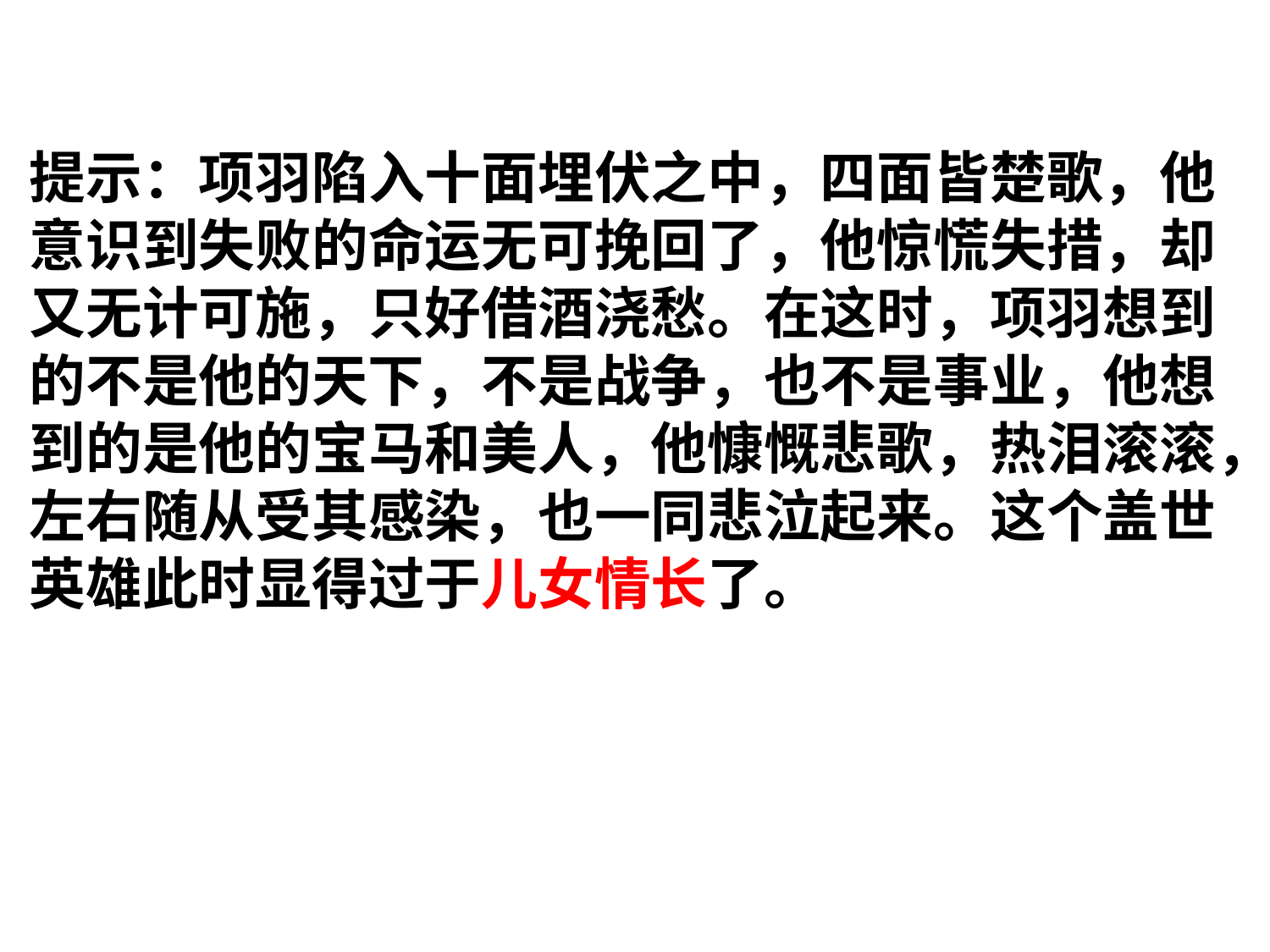

提示：项羽陷入十面埋伏之中，四面皆楚歌，他
意识到失败的命运无可挽回了，他惊慌失措，却
又无计可施，只好借酒浇愁。在这时，项羽想到
的不是他的天下，不是战争，也不是事业，他想
到的是他的宝马和美人，他慷慨悲歌，热泪滚滚，
左右随从受其感染，也一同悲泣起来。这个盖世
英雄此时显得过于儿女情长了。